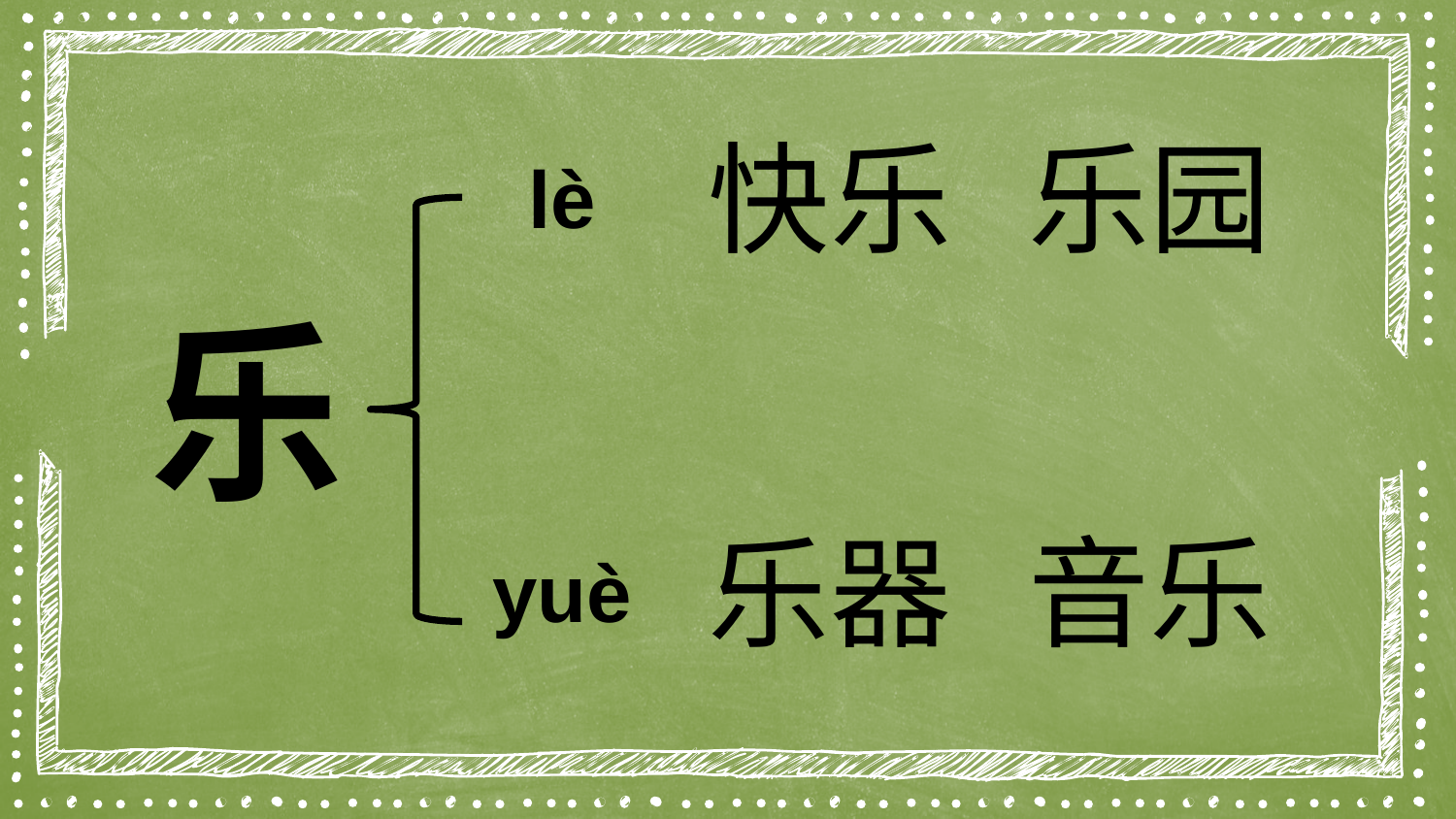

乐园
快乐
lè

乐
音乐
乐器
yuè